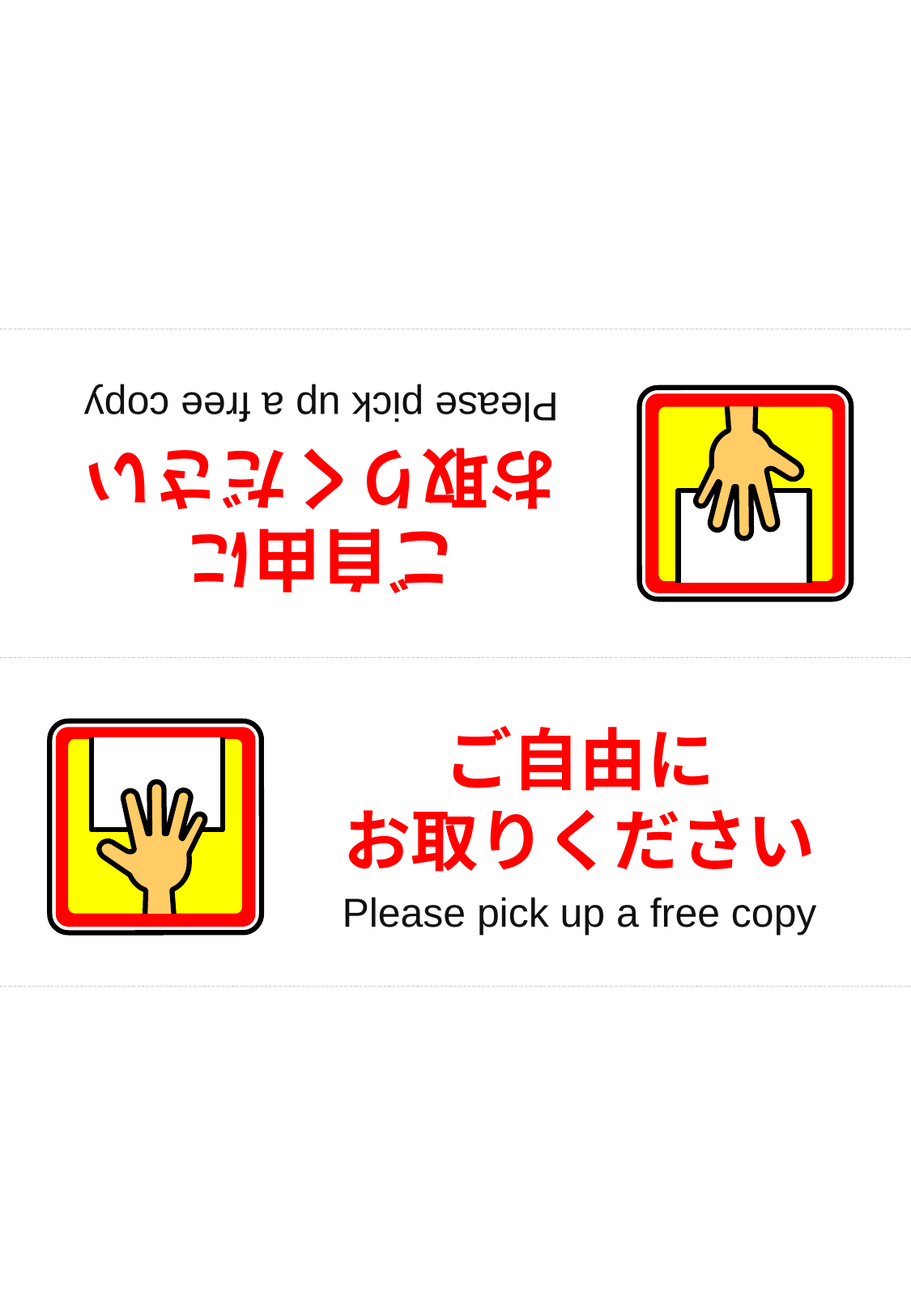

ご自由に
お取りください
Please pick up a free copy

ご自由に
お取りください
Please pick up a free copy